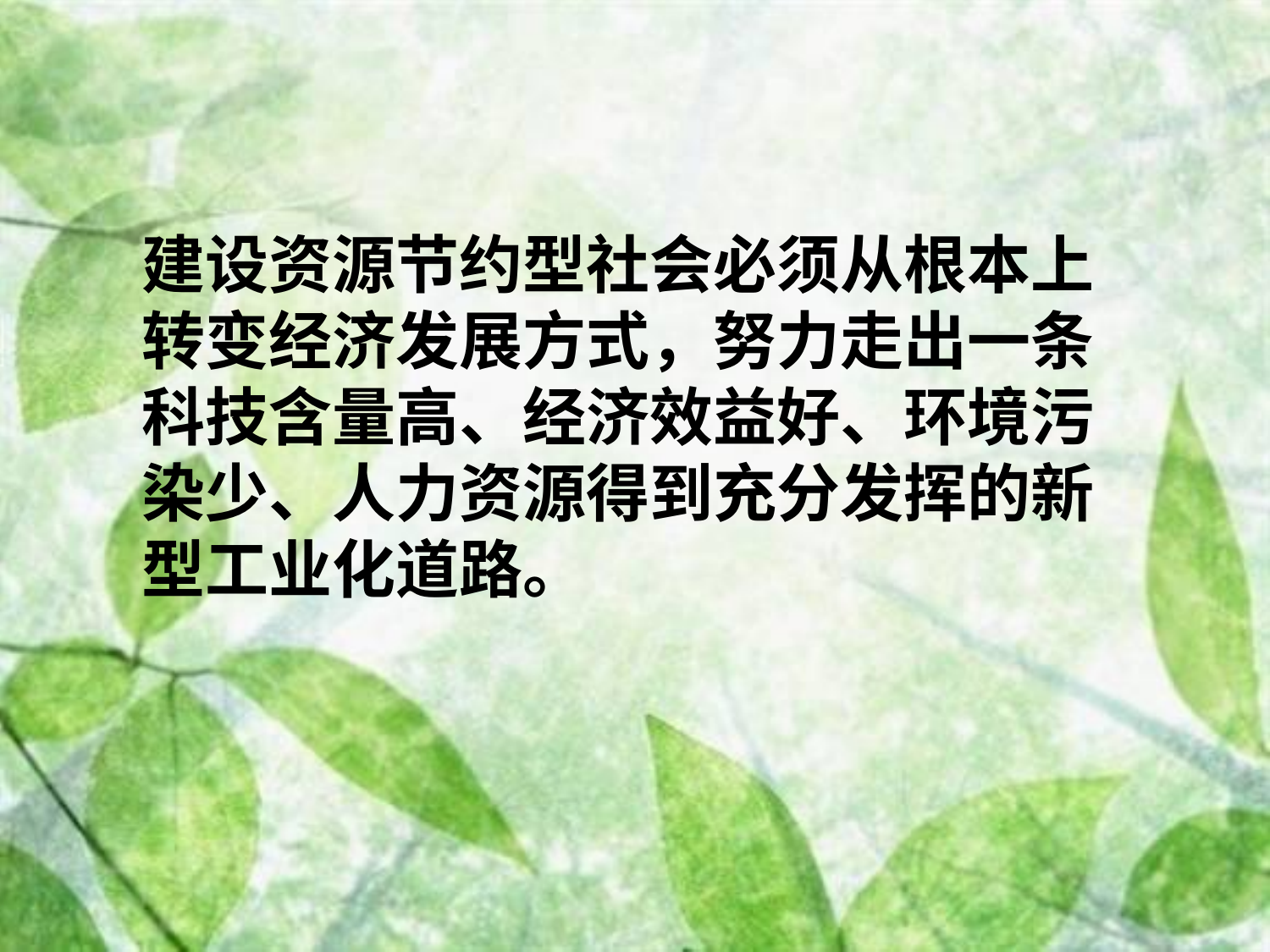

建设资源节约型社会必须从根本上转变经济发展方式，努力走出一条科技含量高、经济效益好、环境污染少、人力资源得到充分发挥的新型工业化道路。